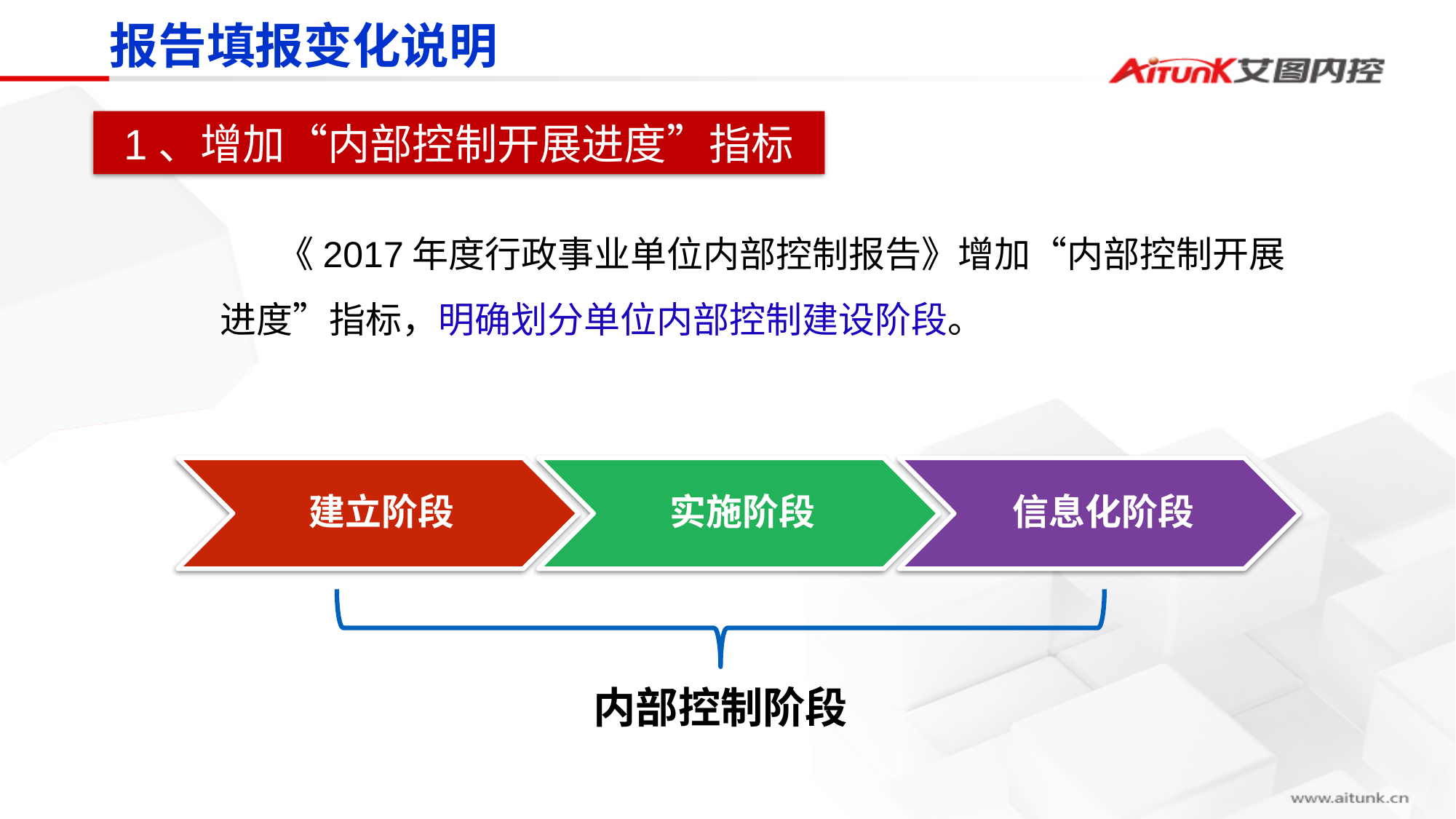

报告填报变化说明

1、增加“内部控制开展进度”指标
      《2017年度行政事业单位内部控制报告》增加“内部控制开展进度”指标，明确划分单位内部控制建设阶段。
建立阶段
实施阶段
信息化阶段

内部控制阶段